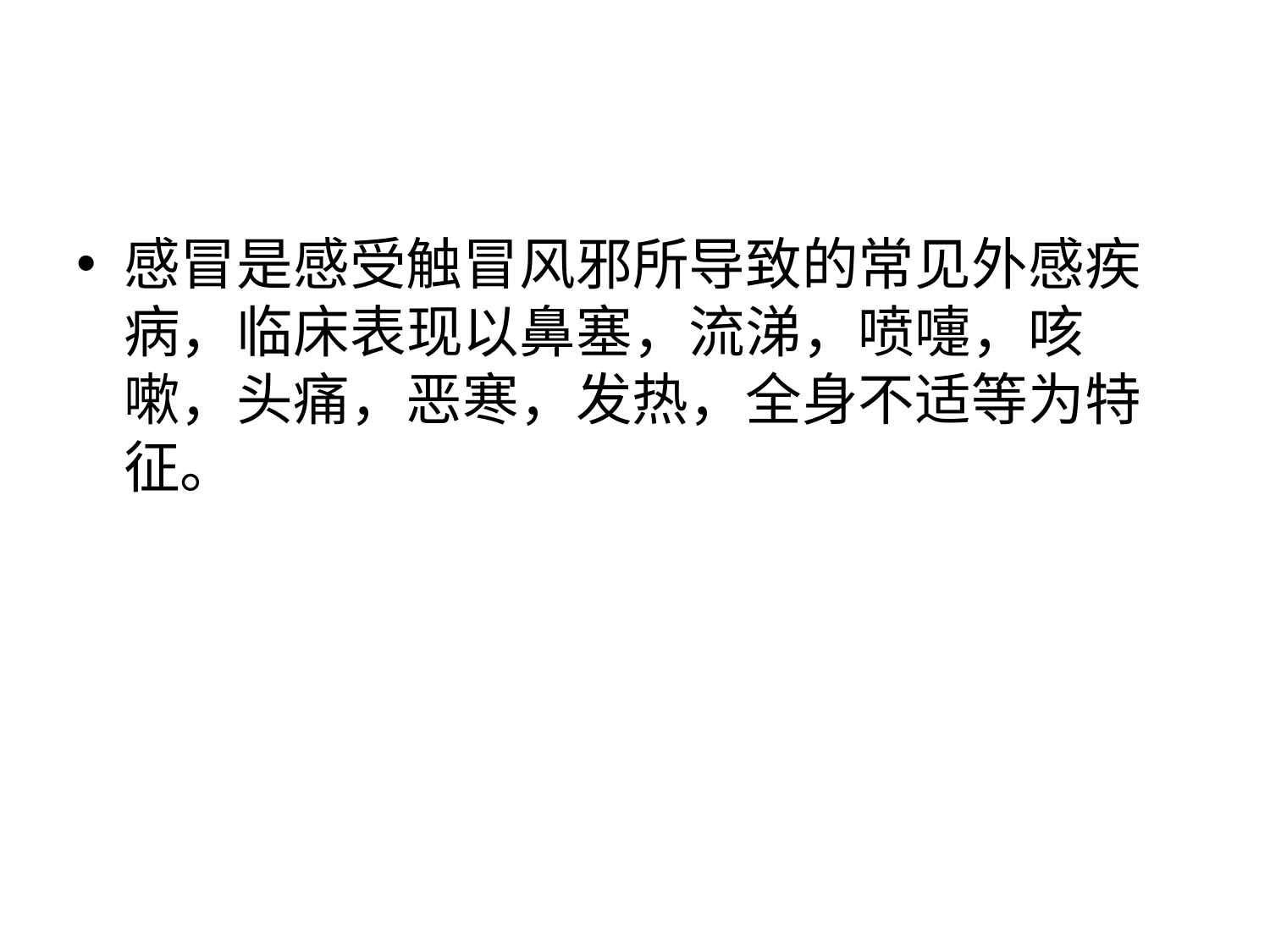

感冒是感受触冒风邪所导致的常见外感疾病，临床表现以鼻塞，流涕，喷嚏，咳嗽，头痛，恶寒，发热，全身不适等为特征。